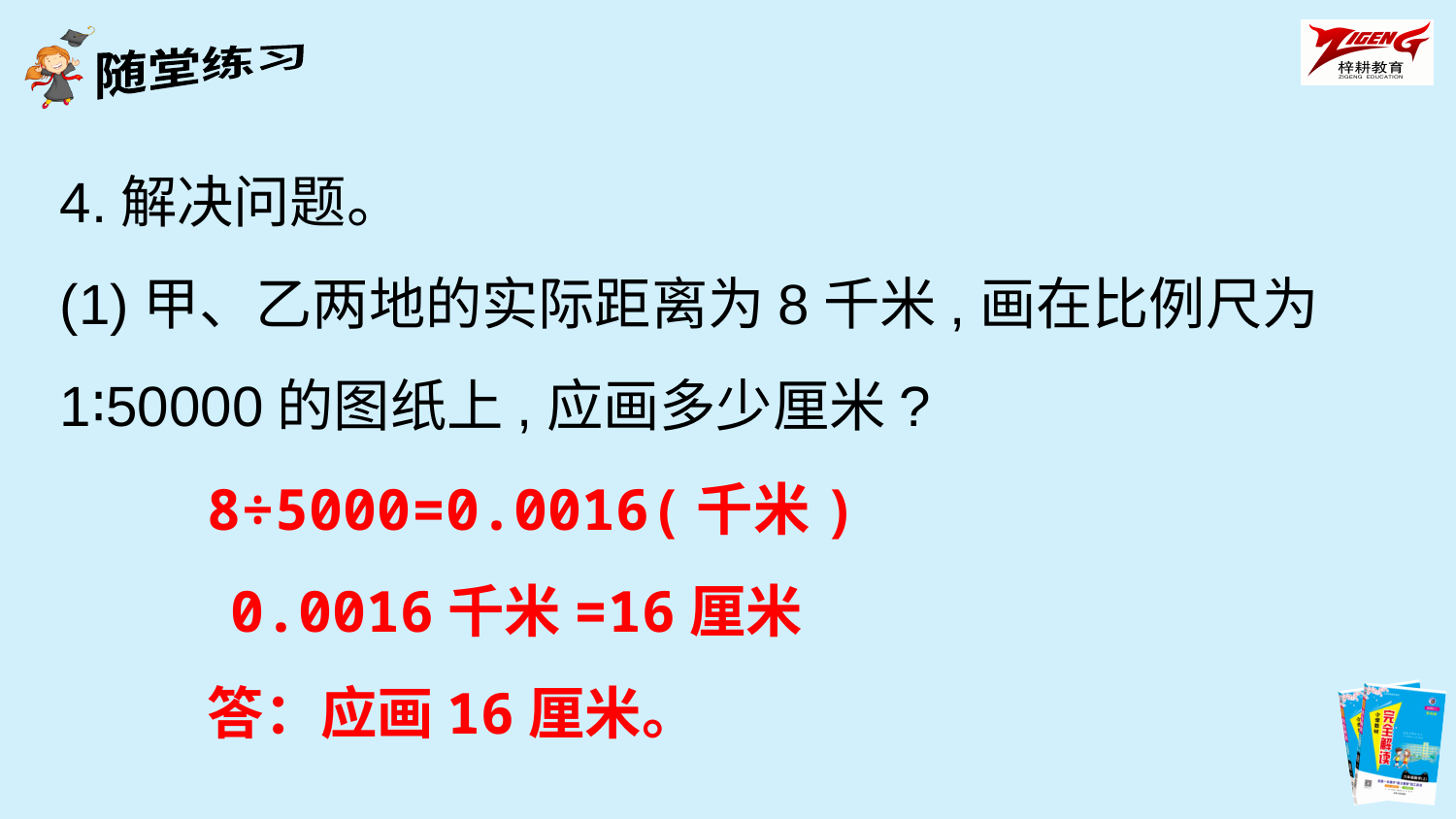

4.解决问题。
(1)甲、乙两地的实际距离为8千米,画在比例尺为1∶50000的图纸上,应画多少厘米?
8÷5000=0.0016(千米)
0.0016千米=16厘米
答：应画16厘米。